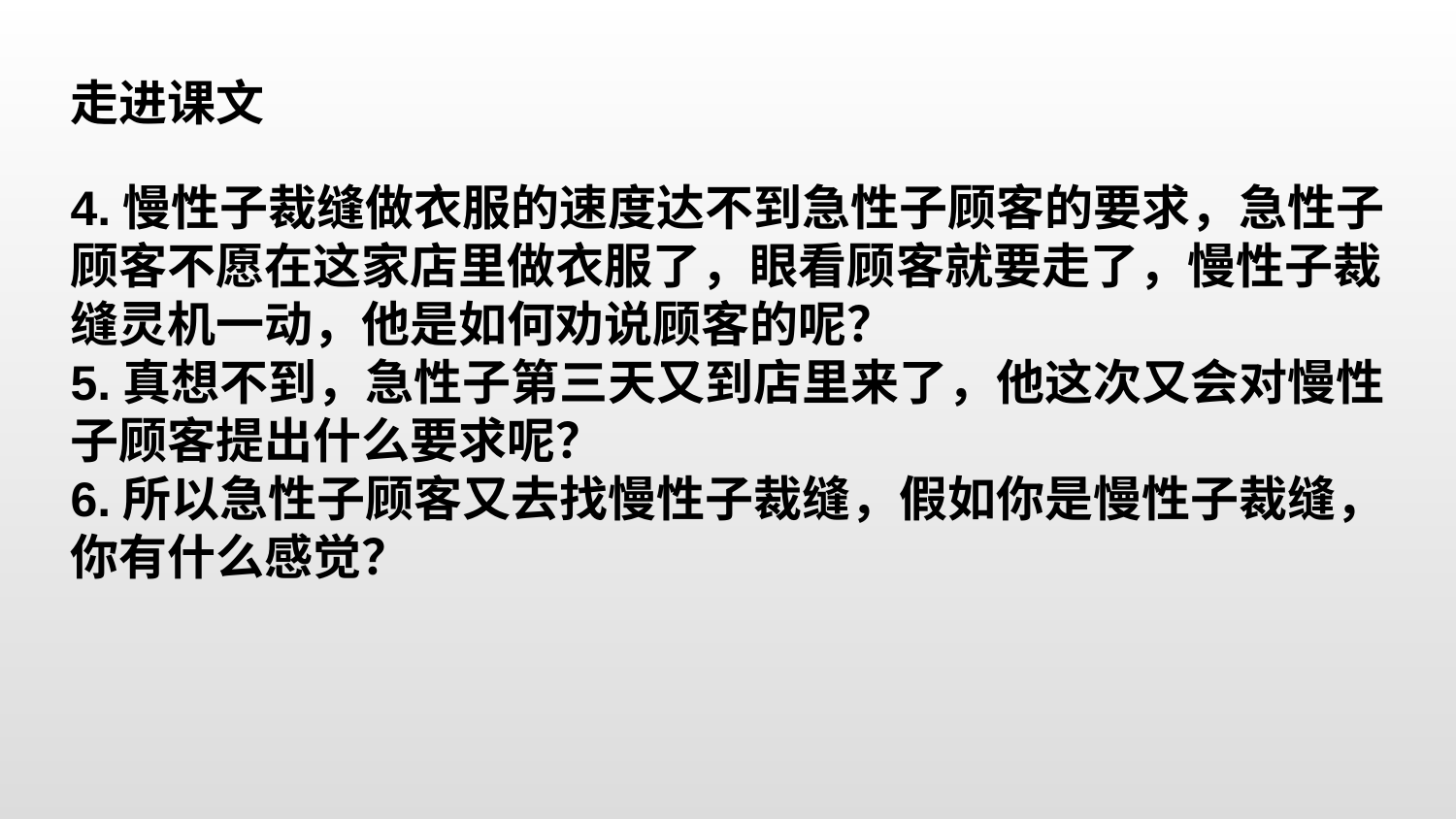

走进课文
4.慢性子裁缝做衣服的速度达不到急性子顾客的要求，急性子顾客不愿在这家店里做衣服了，眼看顾客就要走了，慢性子裁缝灵机一动，他是如何劝说顾客的呢？
5.真想不到，急性子第三天又到店里来了，他这次又会对慢性子顾客提出什么要求呢？
6.所以急性子顾客又去找慢性子裁缝，假如你是慢性子裁缝，你有什么感觉？